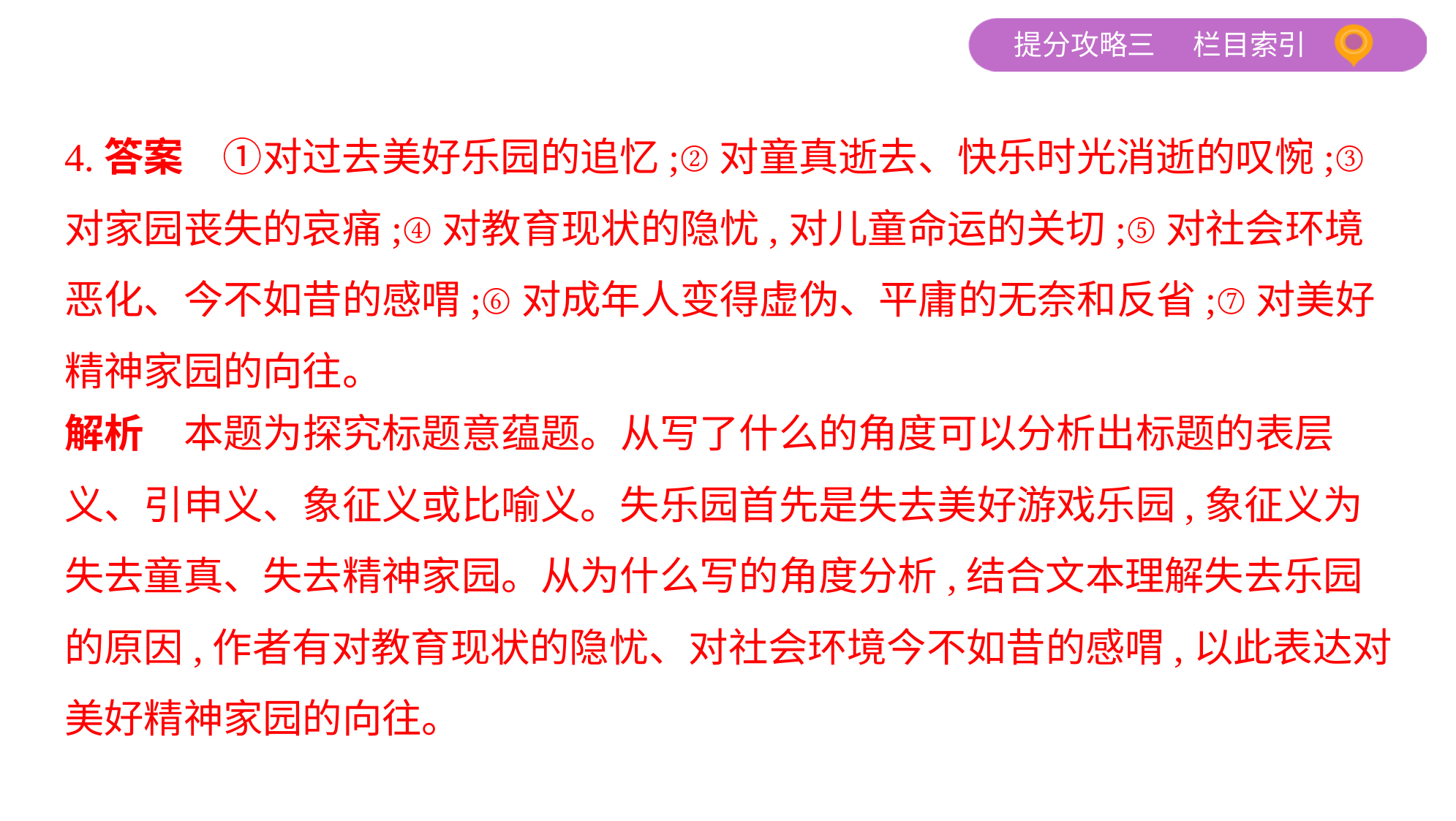

4.答案　①对过去美好乐园的追忆;②对童真逝去、快乐时光消逝的叹惋;③
对家园丧失的哀痛;④对教育现状的隐忧,对儿童命运的关切;⑤对社会环境
恶化、今不如昔的感喟;⑥对成年人变得虚伪、平庸的无奈和反省;⑦对美好
精神家园的向往。
解析　本题为探究标题意蕴题。从写了什么的角度可以分析出标题的表层
义、引申义、象征义或比喻义。失乐园首先是失去美好游戏乐园,象征义为
失去童真、失去精神家园。从为什么写的角度分析,结合文本理解失去乐园
的原因,作者有对教育现状的隐忧、对社会环境今不如昔的感喟,以此表达对
美好精神家园的向往。